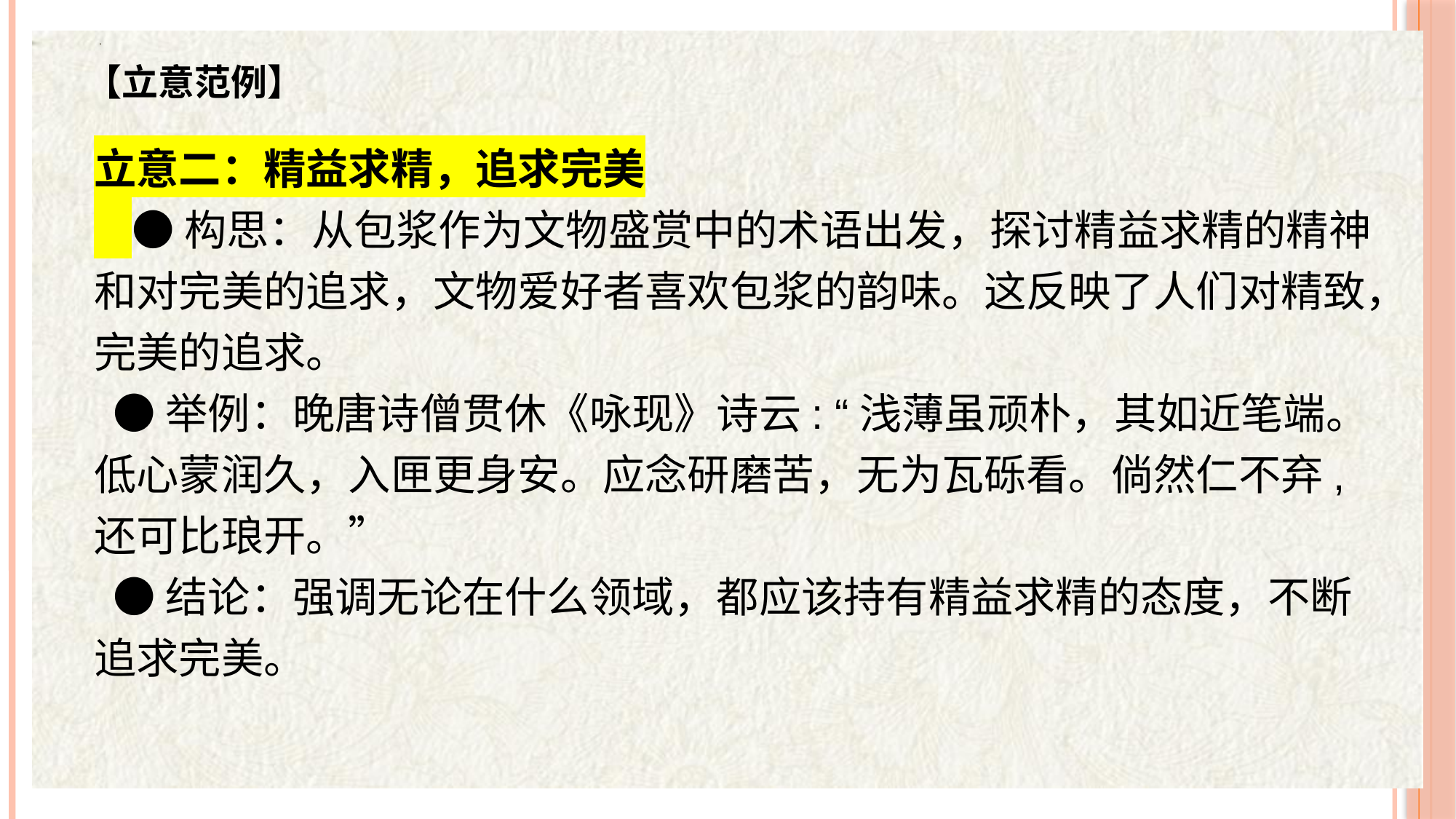

【立意范例】
立意二：精益求精，追求完美
    ●构思：从包浆作为文物盛赏中的术语出发，探讨精益求精的精神和对完美的追求，文物爱好者喜欢包浆的韵味。这反映了人们对精致，完美的追求。
  ●举例：晚唐诗僧贯休《咏现》诗云: “浅薄虽顽朴，其如近笔端。低心蒙润久，入匣更身安。应念研磨苦，无为瓦砾看。倘然仁不弃,还可比琅开。”
  ●结论：强调无论在什么领域，都应该持有精益求精的态度，不断追求完美。